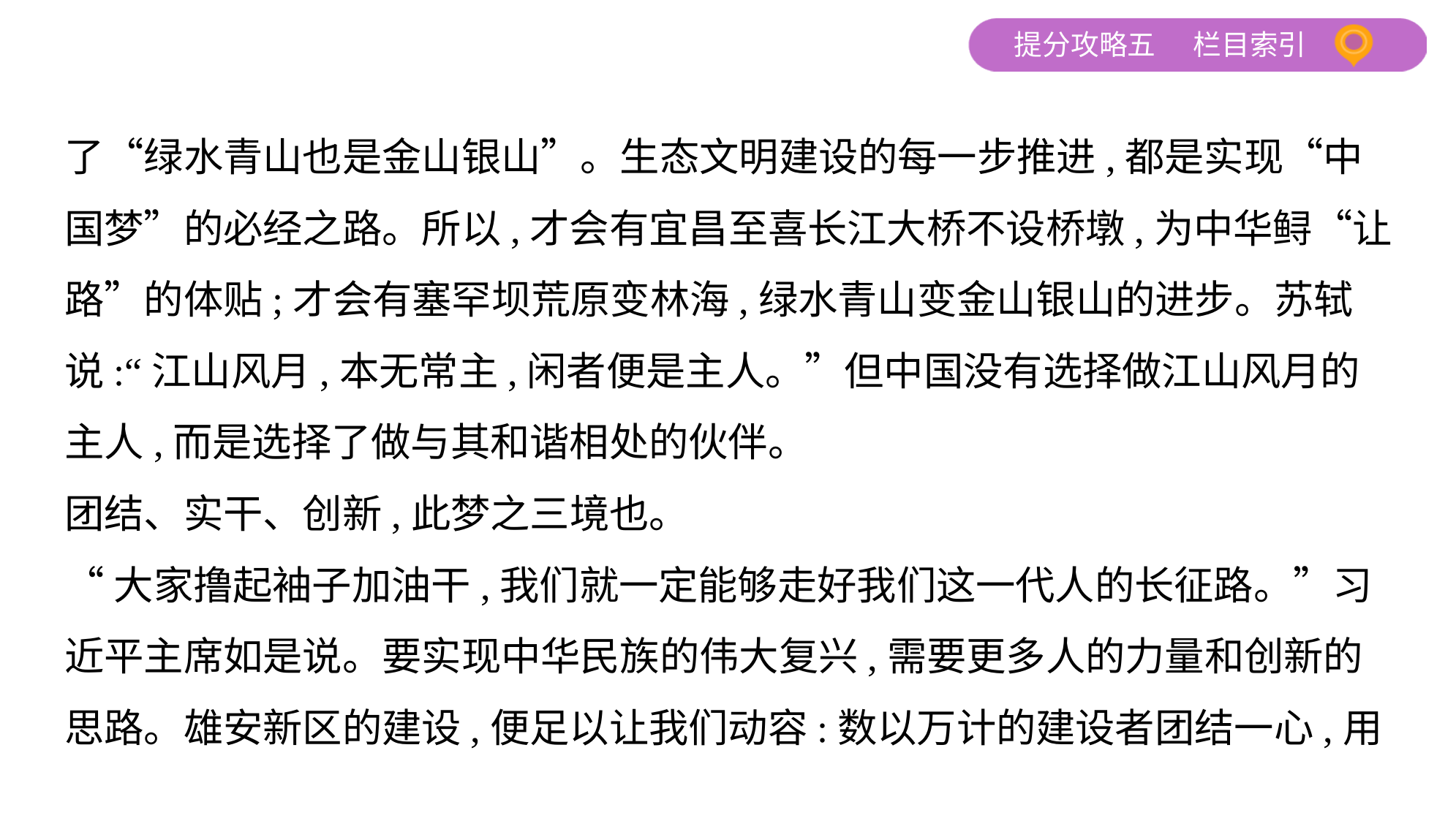

了“绿水青山也是金山银山”。生态文明建设的每一步推进,都是实现“中
国梦”的必经之路。所以,才会有宜昌至喜长江大桥不设桥墩,为中华鲟“让
路”的体贴;才会有塞罕坝荒原变林海,绿水青山变金山银山的进步。苏轼
说:“江山风月,本无常主,闲者便是主人。”但中国没有选择做江山风月的
主人,而是选择了做与其和谐相处的伙伴。
团结、实干、创新,此梦之三境也。
“大家撸起袖子加油干,我们就一定能够走好我们这一代人的长征路。”习
近平主席如是说。要实现中华民族的伟大复兴,需要更多人的力量和创新的
思路。雄安新区的建设,便足以让我们动容:数以万计的建设者团结一心,用